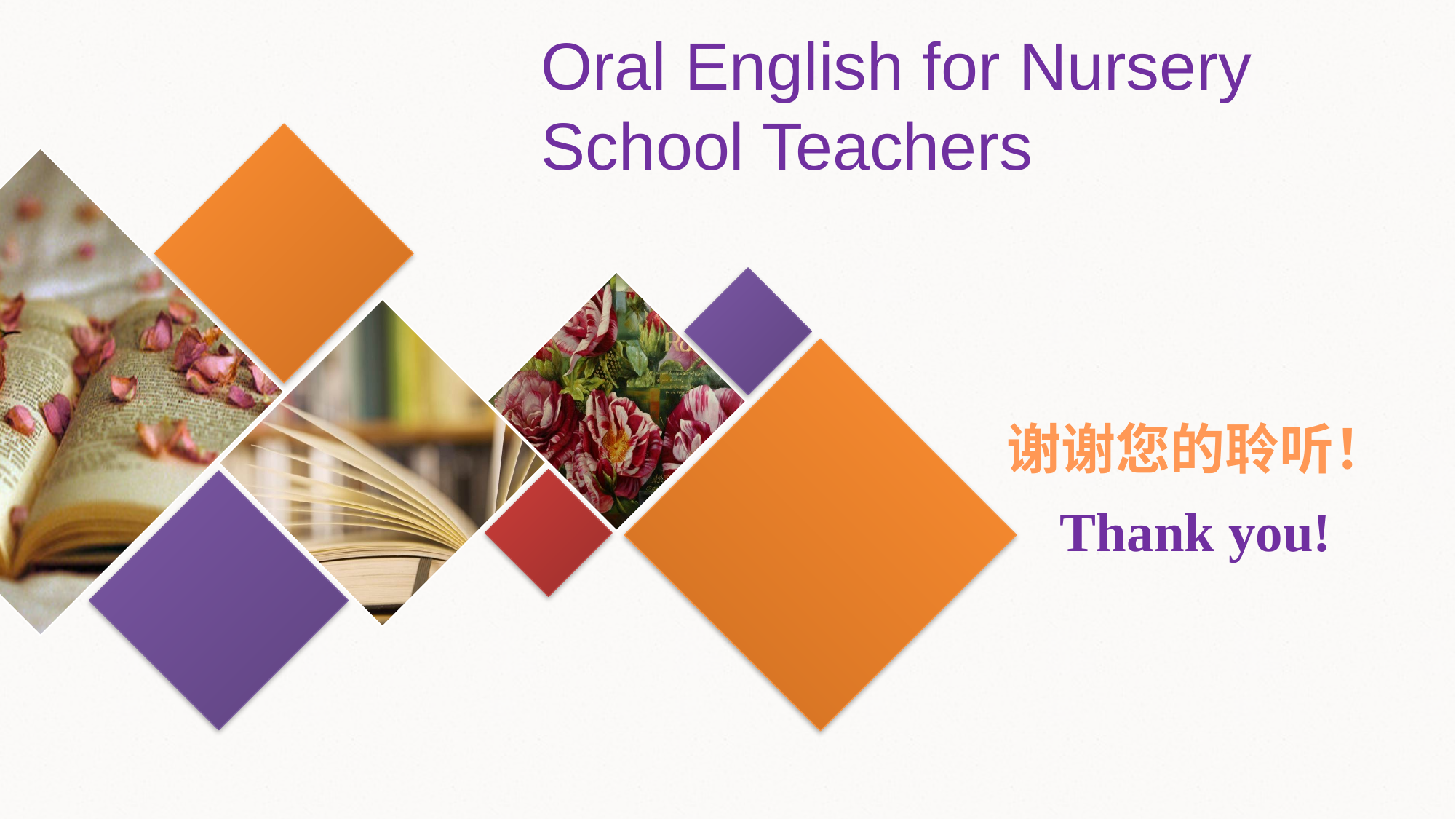

Oral English for Nursery School Teachers

谢谢您的聆听！

Thank you!